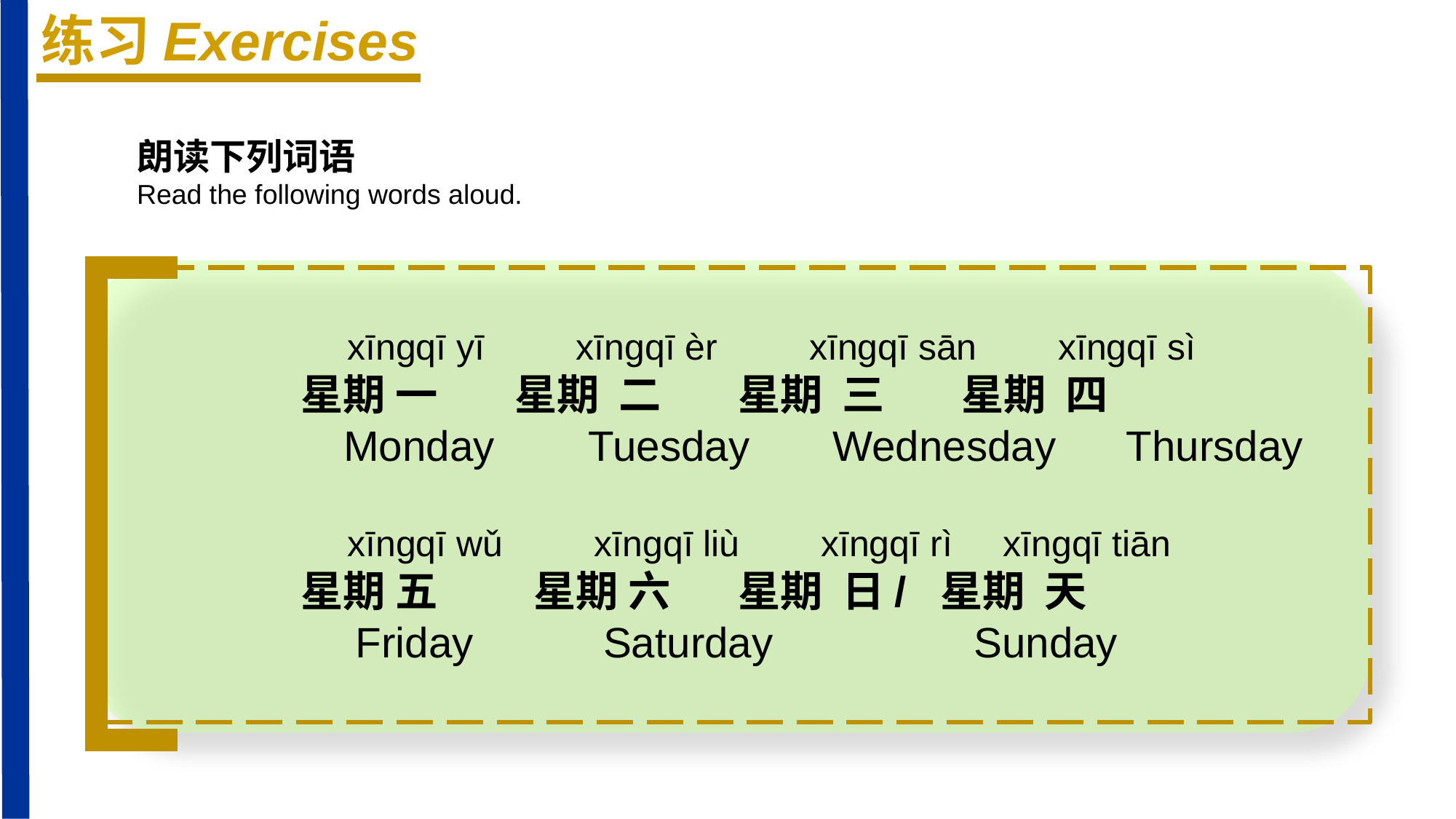

练习Exercises
朗读下列词语
Read the following words aloud.

           xīnɡqī yī         xīnɡqī èr         xīnɡqī sān        xīnɡqī sì
                   星期 一        星期  二        星期  三        星期  四
                    Monday        Tuesday       Wednesday      Thursday

           xīnɡqī wǔ         xīnɡqī liù        xīnɡqī rì     xīnɡqī tiān
                   星期 五          星期 六       星期  日/  星期  天
                     Friday           Saturday                 Sunday